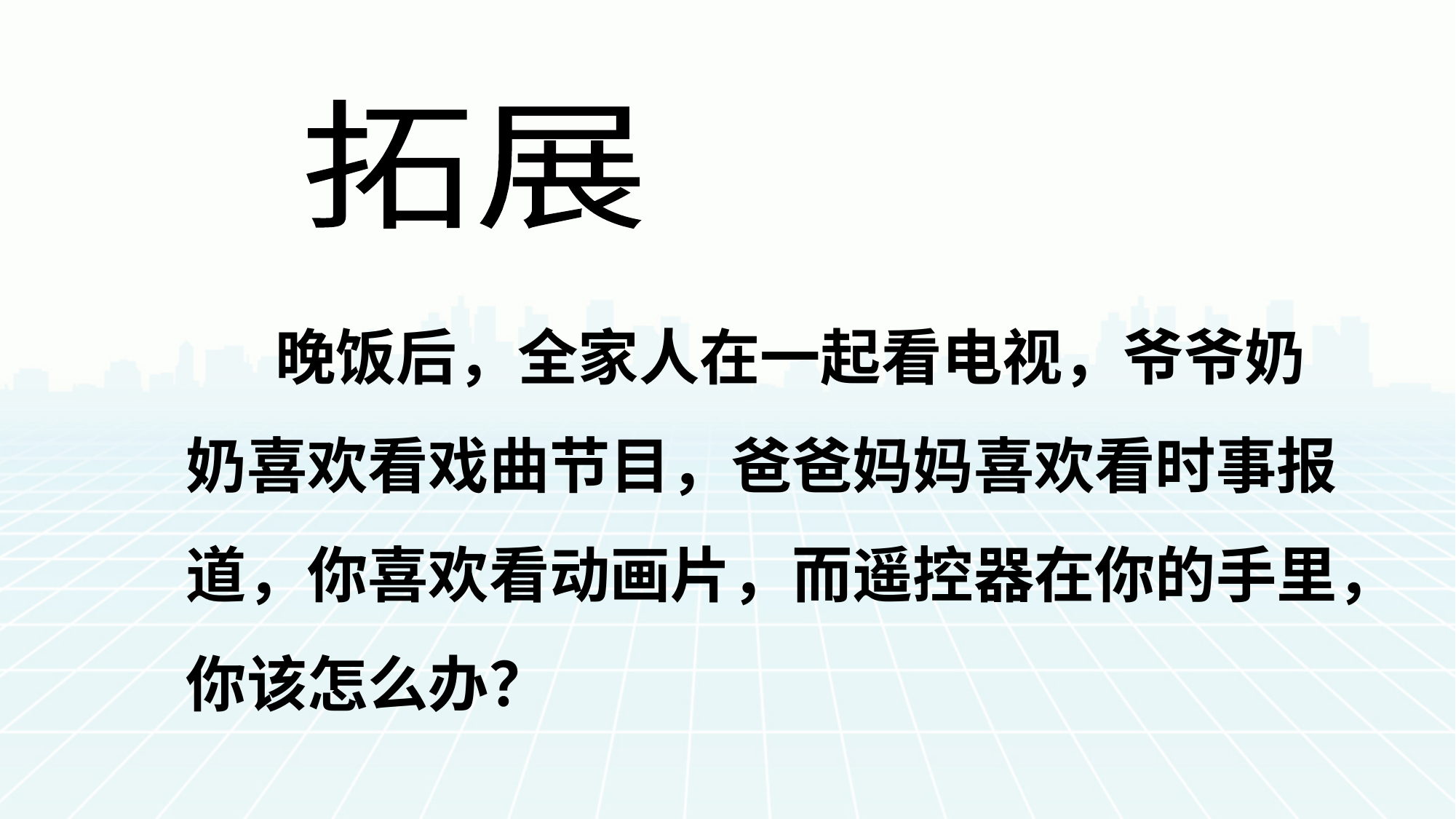

拓展
       晚饭后，全家人在一起看电视，爷爷奶奶喜欢看戏曲节目，爸爸妈妈喜欢看时事报道，你喜欢看动画片，而遥控器在你的手里，你该怎么办？